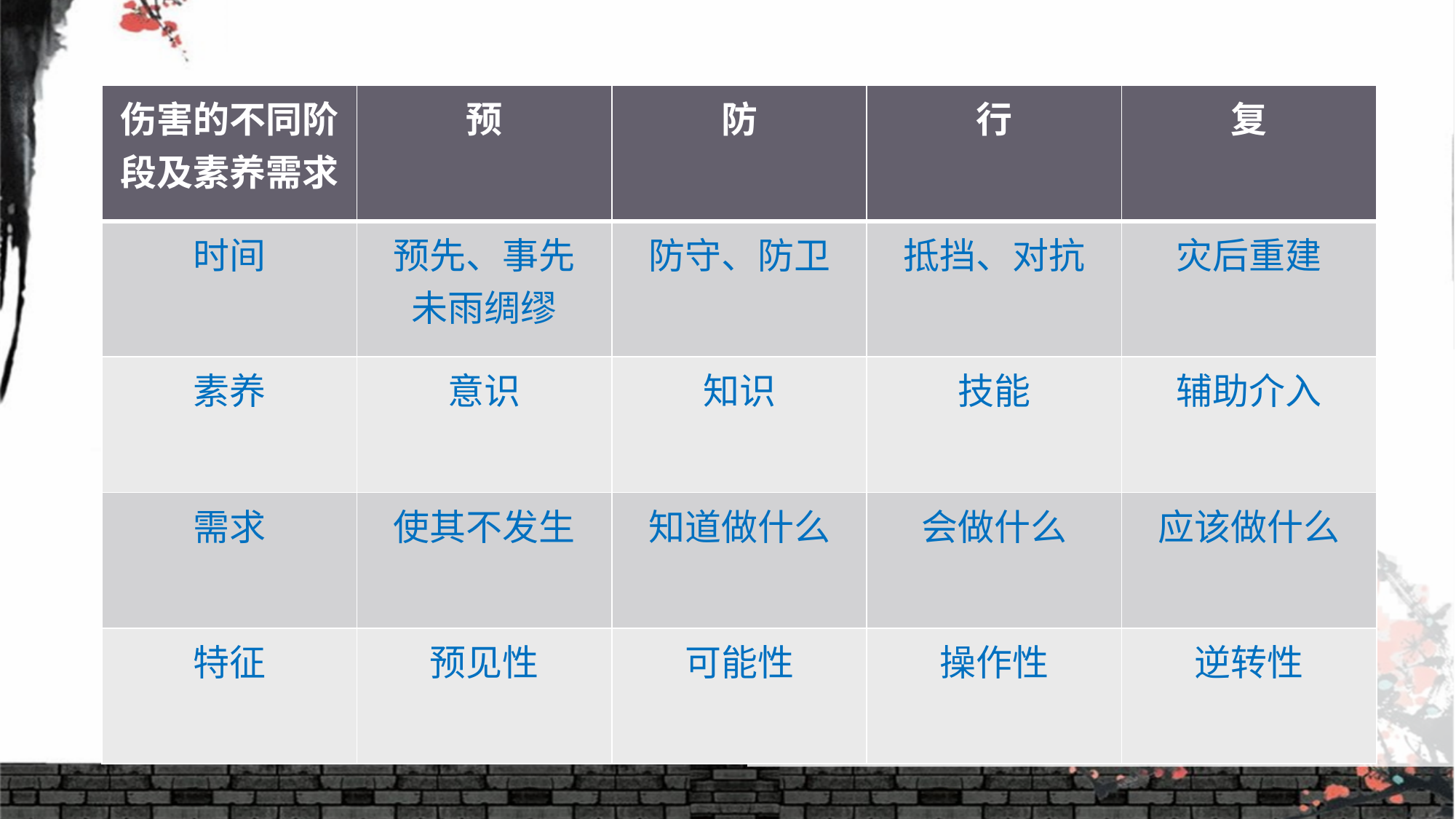

| 伤害的不同阶段及素养需求 | 预 | 防 | 行 | 复 |
| --- | --- | --- | --- | --- |
| 时间 | 预先、事先 未雨绸缪 | 防守、防卫 | 抵挡、对抗 | 灾后重建 |
| 素养 | 意识 | 知识 | 技能 | 辅助介入 |
| 需求 | 使其不发生 | 知道做什么 | 会做什么 | 应该做什么 |
| 特征 | 预见性 | 可能性 | 操作性 | 逆转性 |